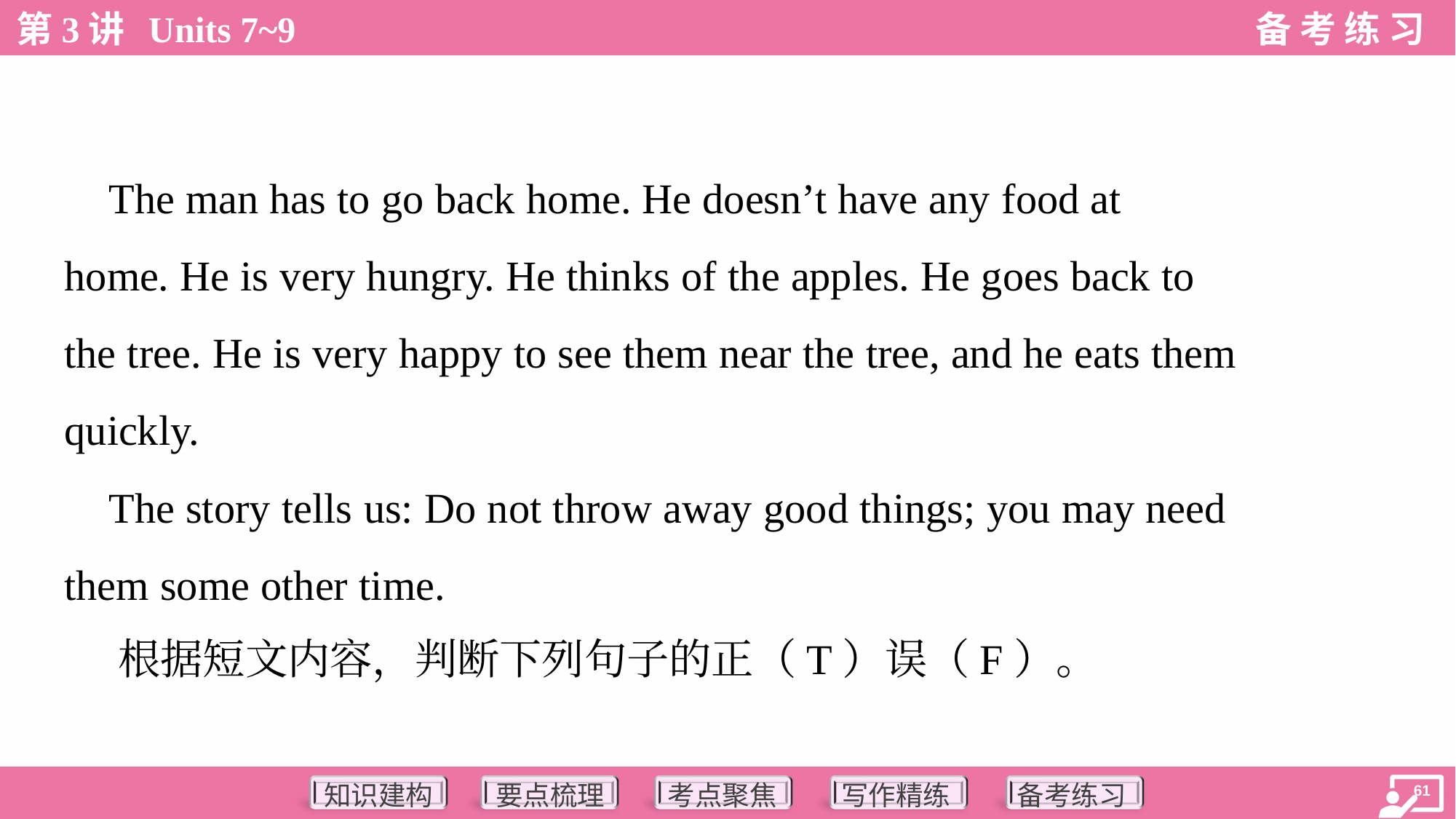

The man has to go back home. He doesn’t have any food at
home. He is very hungry. He thinks of the apples. He goes back to
the tree. He is very happy to see them near the tree, and he eats them
quickly.
    The story tells us: Do not throw away good things; you may need
them some other time.
    根据短文内容，判断下列句子的正（T）误（F）。